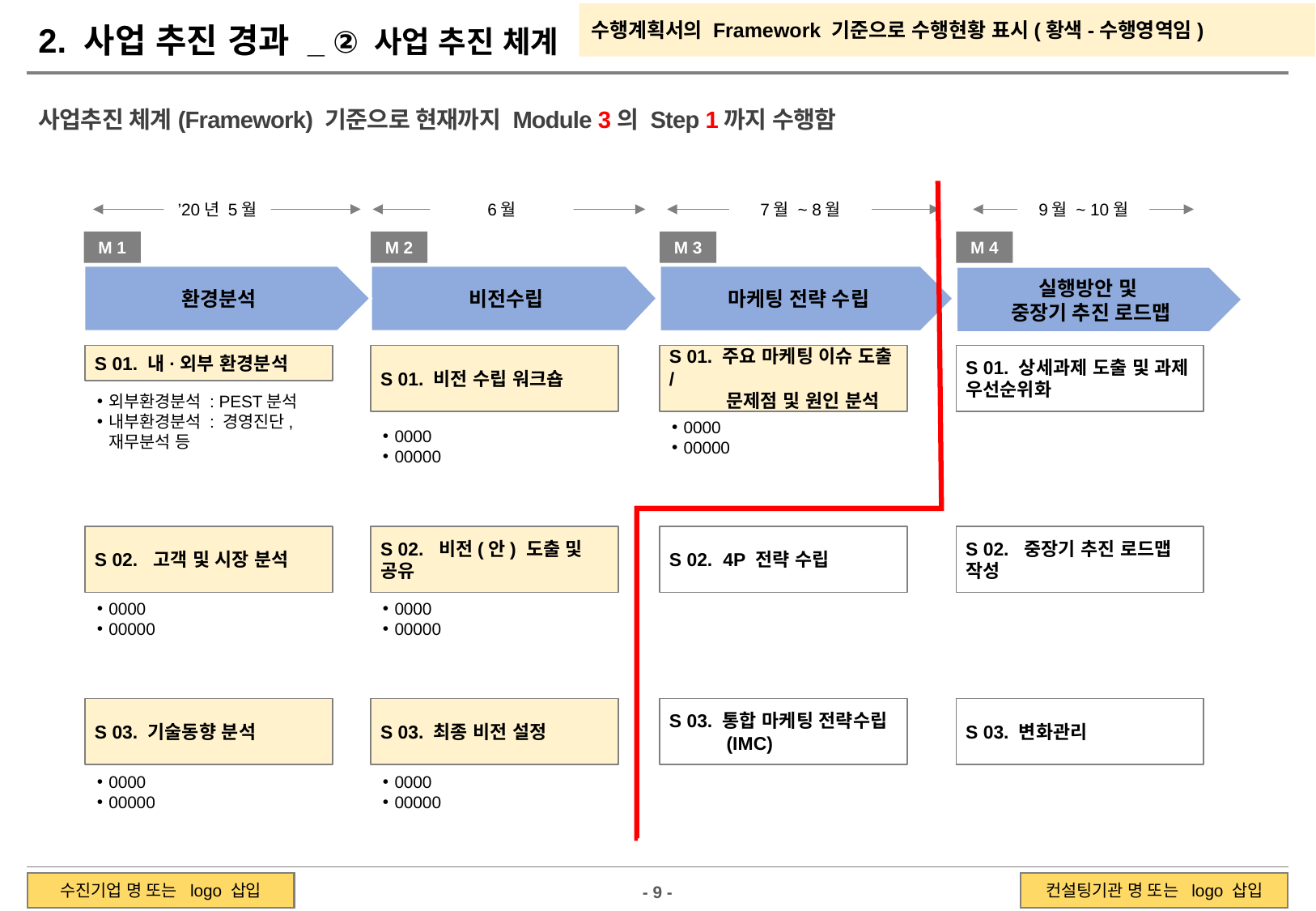

수행계획서의 Framework 기준으로 수행현황 표시(황색-수행영역임)
2. 사업 추진 경과 _ ② 사업 추진 체계
Ⅰ. 사업 개요
사업추진 체계(Framework) 기준으로 현재까지 Module 3의 Step 1까지 수행함

’20년 5월
6월
7월 ~ 8월
9월 ~ 10월
M 1
M 2
M 3
M 4
환경분석
비전수립
마케팅 전략 수립
실행방안 및
중장기 추진 로드맵
S 01. 내·외부 환경분석
S 01. 비전 수립 워크숍
S 01. 주요 마케팅 이슈 도출/
          문제점 및 원인 분석
S 01. 상세과제 도출 및 과제 우선순위화
외부환경분석 : PEST분석
내부환경분석 : 경영진단, 재무분석 등
0000
00000
0000
00000
S 02.  고객 및 시장 분석
S 02.  비전(안) 도출 및 공유
S 02.  4P 전략 수립
S 02.  중장기 추진 로드맵 작성
0000
00000
0000
00000
S 03. 기술동향 분석
S 03. 최종 비전 설정
S 03. 통합 마케팅 전략수립
          (IMC)
S 03. 변화관리
0000
00000
0000
00000